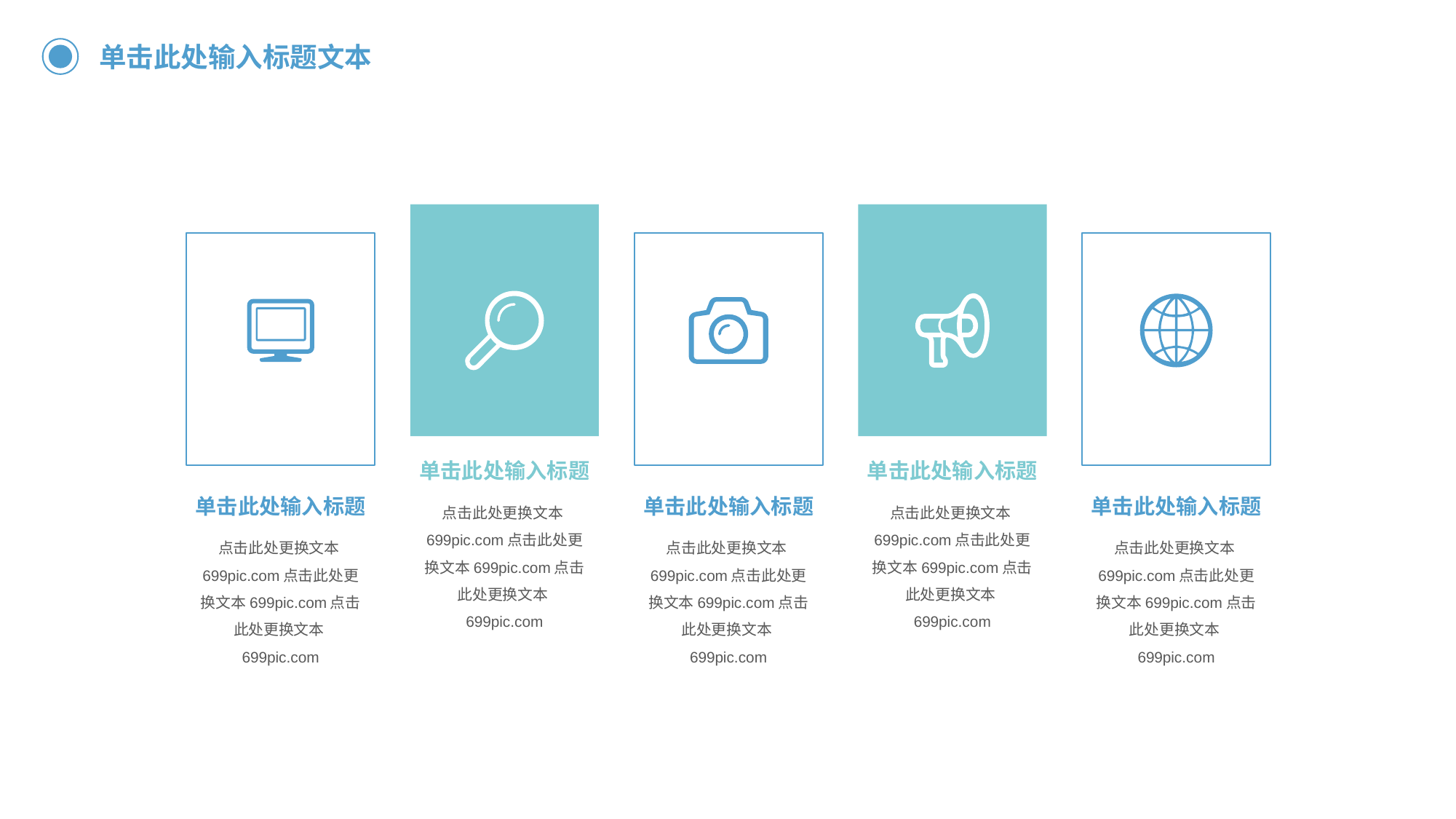

单击此处输入标题文本

单击此处输入标题
单击此处输入标题
单击此处输入标题
点击此处更换文本699pic.com点击此处更换文本699pic.com点击此处更换文本699pic.com
单击此处输入标题
点击此处更换文本699pic.com点击此处更换文本699pic.com点击此处更换文本699pic.com
单击此处输入标题
点击此处更换文本699pic.com点击此处更换文本699pic.com点击此处更换文本699pic.com
点击此处更换文本699pic.com点击此处更换文本699pic.com点击此处更换文本699pic.com
点击此处更换文本699pic.com点击此处更换文本699pic.com点击此处更换文本699pic.com